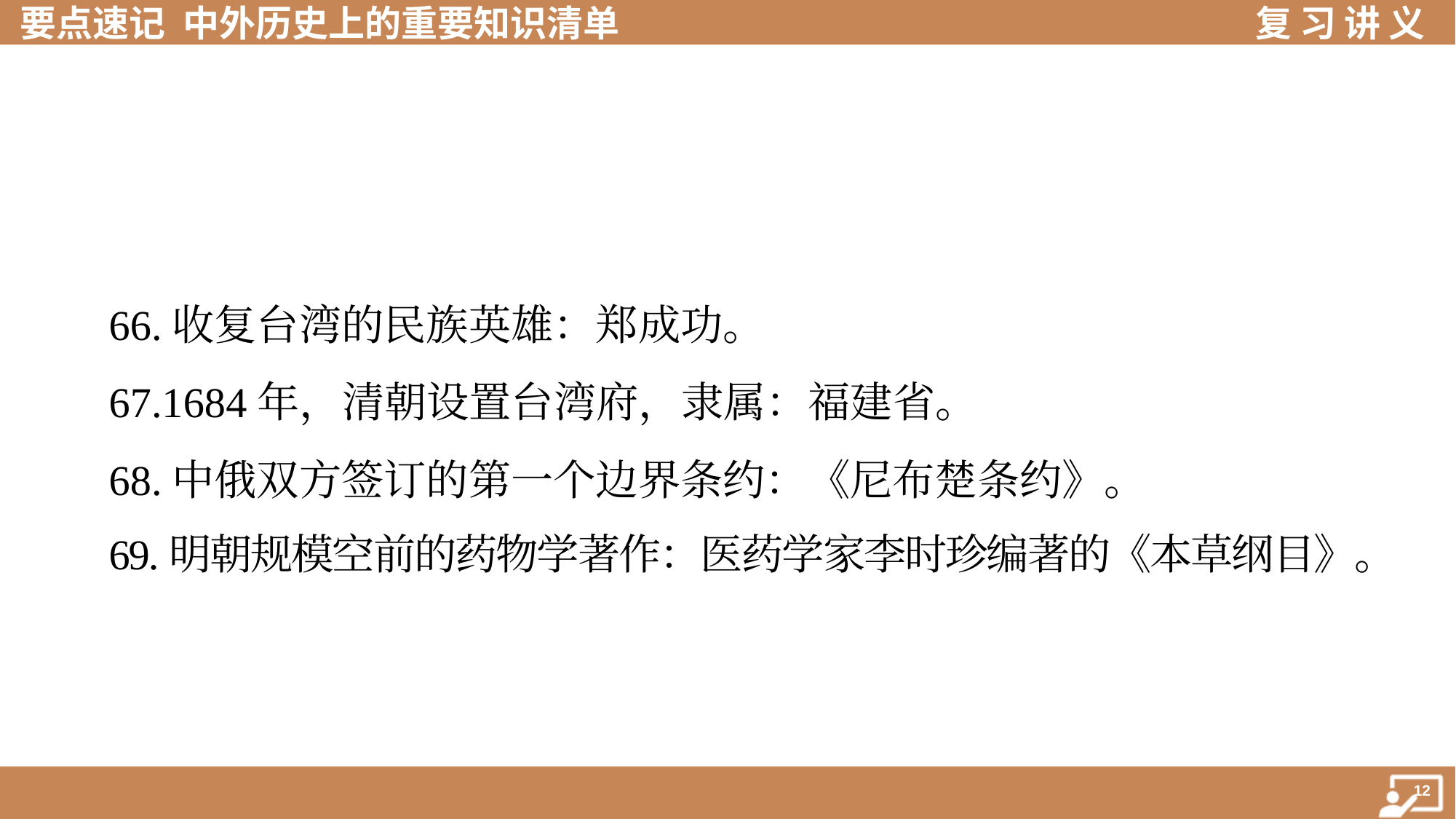

66.收复台湾的民族英雄：郑成功。
    67.1684年，清朝设置台湾府，隶属：福建省。
    68.中俄双方签订的第一个边界条约：《尼布楚条约》。
    69.明朝规模空前的药物学著作：医药学家李时珍编著的《本草纲目》。